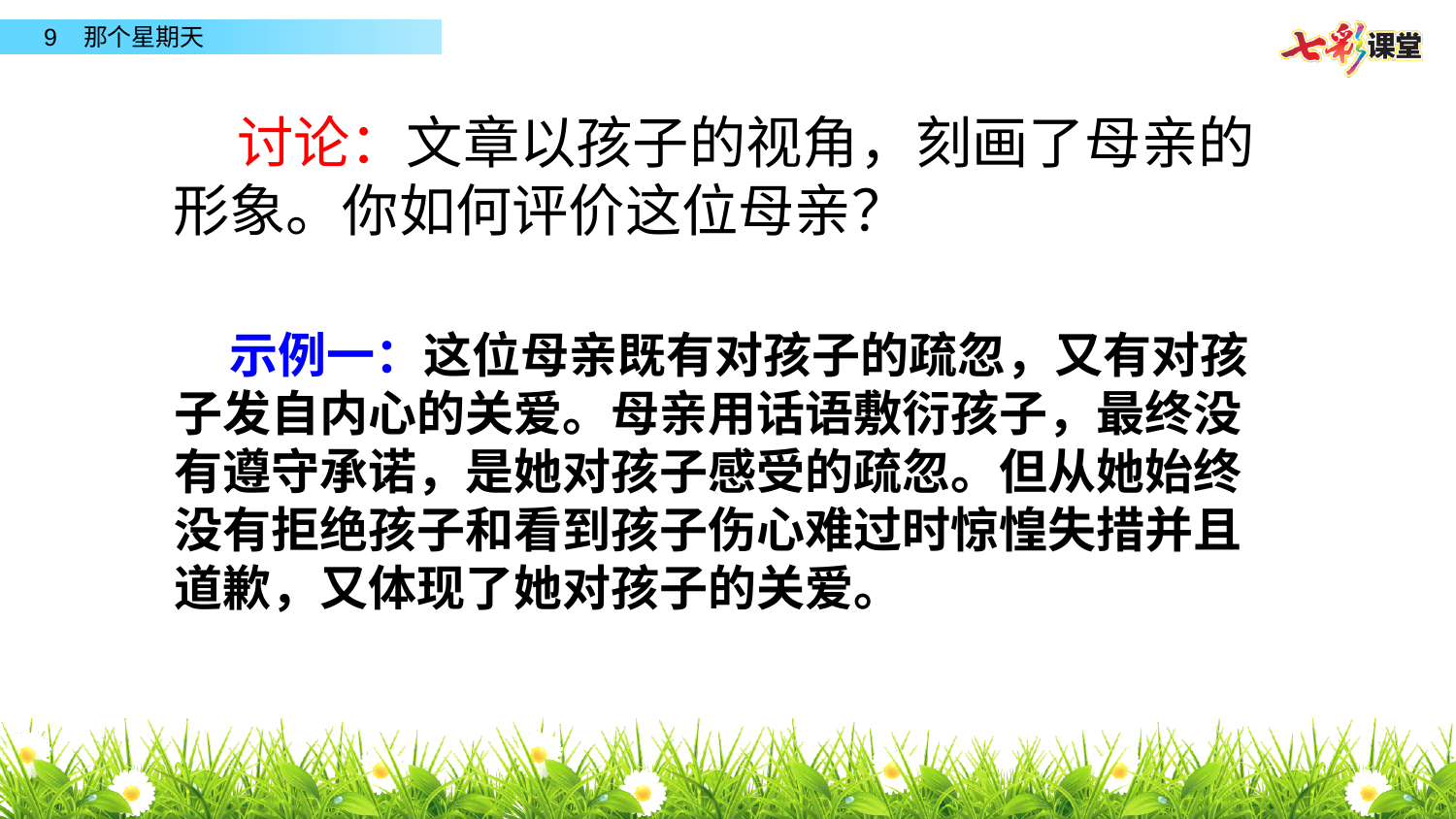

讨论：文章以孩子的视角，刻画了母亲的形象。你如何评价这位母亲？
    示例一：这位母亲既有对孩子的疏忽，又有对孩子发自内心的关爱。母亲用话语敷衍孩子，最终没有遵守承诺，是她对孩子感受的疏忽。但从她始终没有拒绝孩子和看到孩子伤心难过时惊惶失措并且道歉，又体现了她对孩子的关爱。